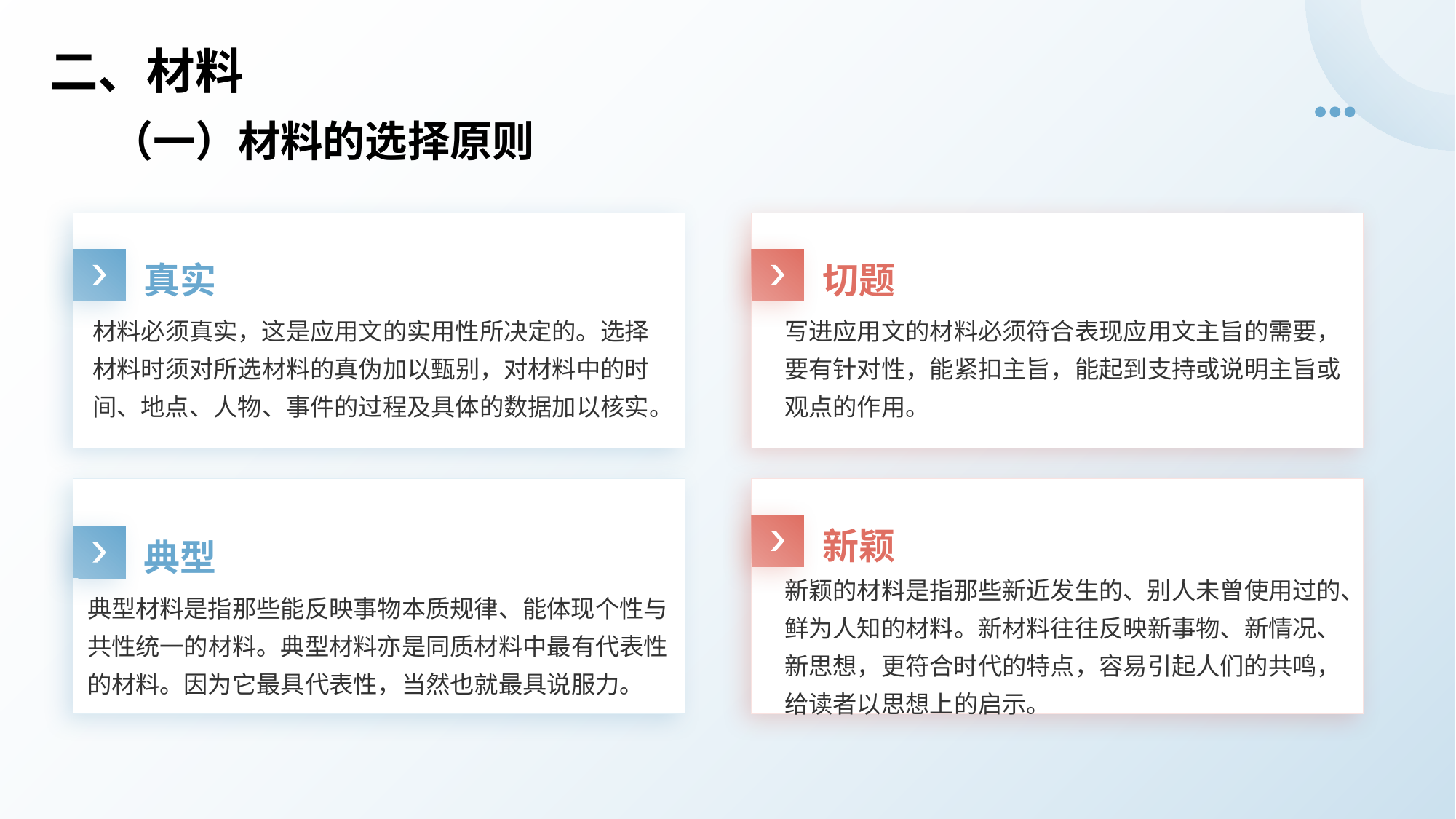

# 二、材料
（一）材料的选择原则

真实
切题

材料必须真实，这是应用文的实用性所决定的。选择材料时须对所选材料的真伪加以甄别，对材料中的时间、地点、人物、事件的过程及具体的数据加以核实。
写进应用文的材料必须符合表现应用文主旨的需要，要有针对性，能紧扣主旨，能起到支持或说明主旨或观点的作用。

新颖

典型

新颖的材料是指那些新近发生的、别人未曾使用过的、鲜为人知的材料。新材料往往反映新事物、新情况、新思想，更符合时代的特点，容易引起人们的共鸣，给读者以思想上的启示。
典型材料是指那些能反映事物本质规律、能体现个性与共性统一的材料。典型材料亦是同质材料中最有代表性的材料。因为它最具代表性，当然也就最具说服力。